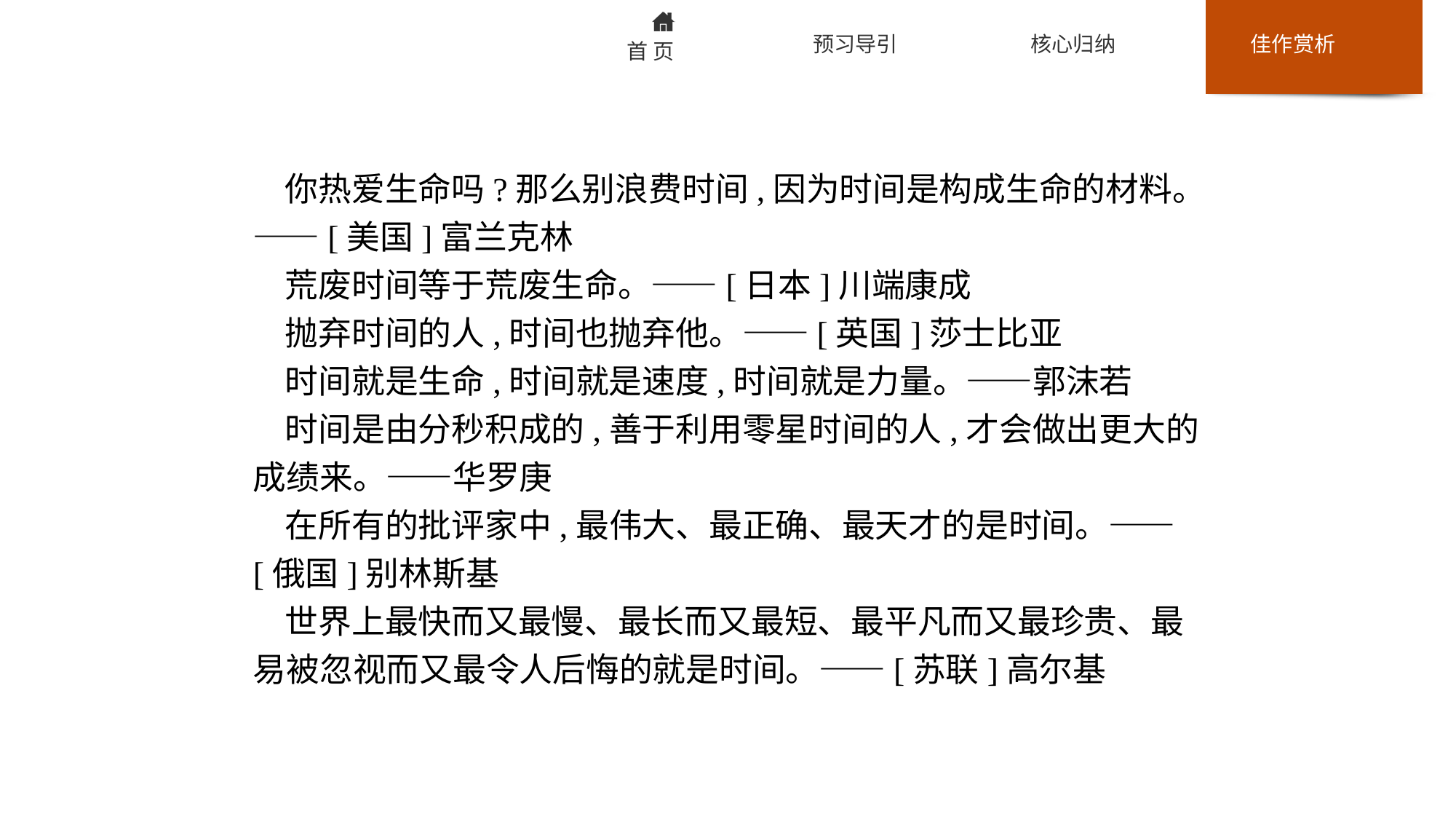

你热爱生命吗?那么别浪费时间,因为时间是构成生命的材料。——[美国]富兰克林
荒废时间等于荒废生命。——[日本]川端康成
抛弃时间的人,时间也抛弃他。——[英国]莎士比亚
时间就是生命,时间就是速度,时间就是力量。——郭沫若
时间是由分秒积成的,善于利用零星时间的人,才会做出更大的成绩来。——华罗庚
在所有的批评家中,最伟大、最正确、最天才的是时间。——[俄国]别林斯基
世界上最快而又最慢、最长而又最短、最平凡而又最珍贵、最易被忽视而又最令人后悔的就是时间。——[苏联]高尔基